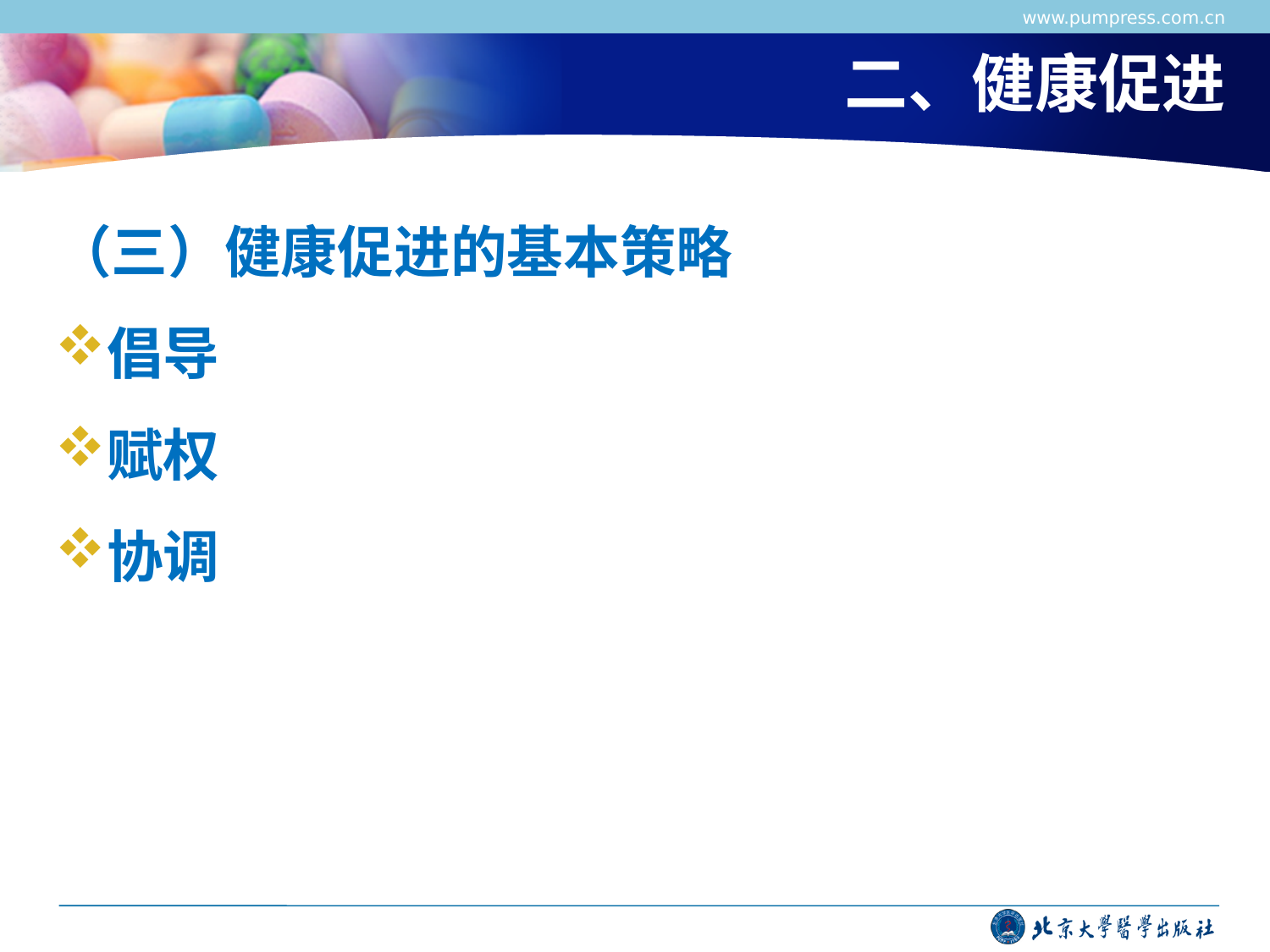

www.pumpress.com.cn
# 二、健康促进
（三）健康促进的基本策略
倡导
赋权
协调